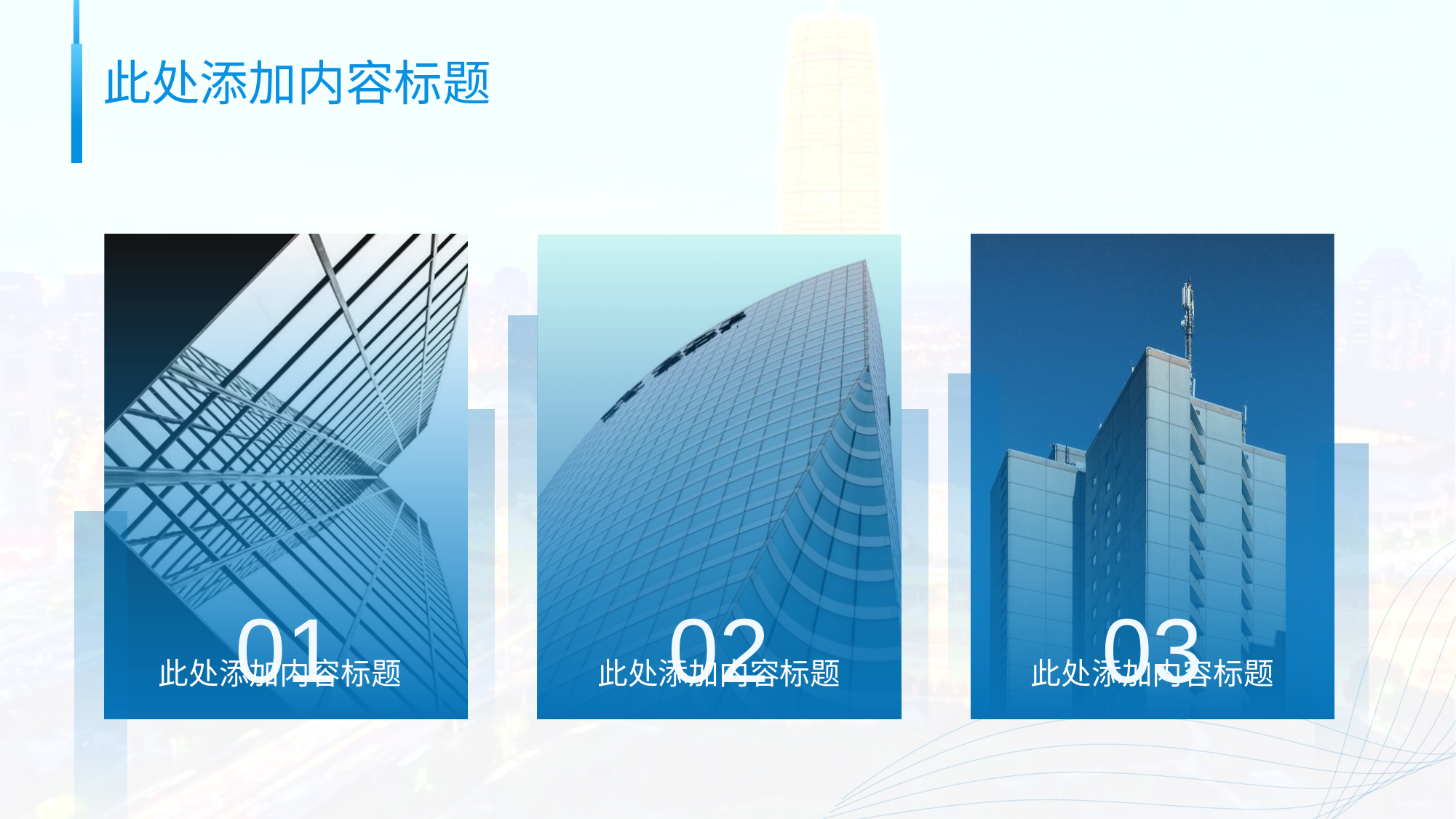

此处添加内容标题

01
此处添加内容标题

02
此处添加内容标题

03
此处添加内容标题